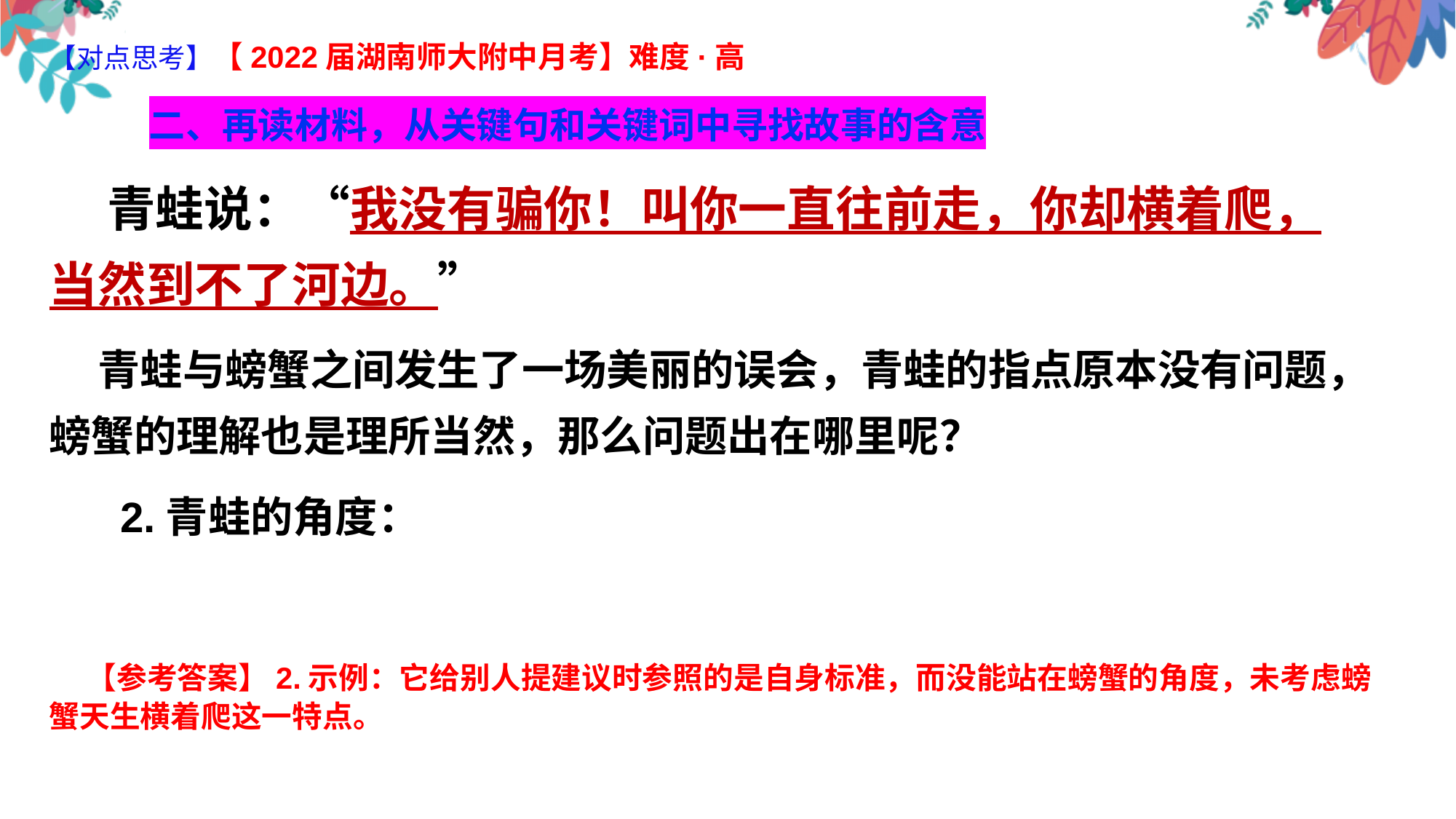

【对点思考】【2022届湖南师大附中月考】难度·高
             二、再读材料，从关键句和关键词中寻找故事的含意
      青蛙说：“我没有骗你！叫你一直往前走，你却横着爬，当然到不了河边。”
      青蛙与螃蟹之间发生了一场美丽的误会，青蛙的指点原本没有问题，螃蟹的理解也是理所当然，那么问题出在哪里呢？
      2.青蛙的角度：

   【参考答案】2.示例：它给别人提建议时参照的是自身标准，而没能站在螃蟹的角度，未考虑螃蟹天生横着爬这一特点。